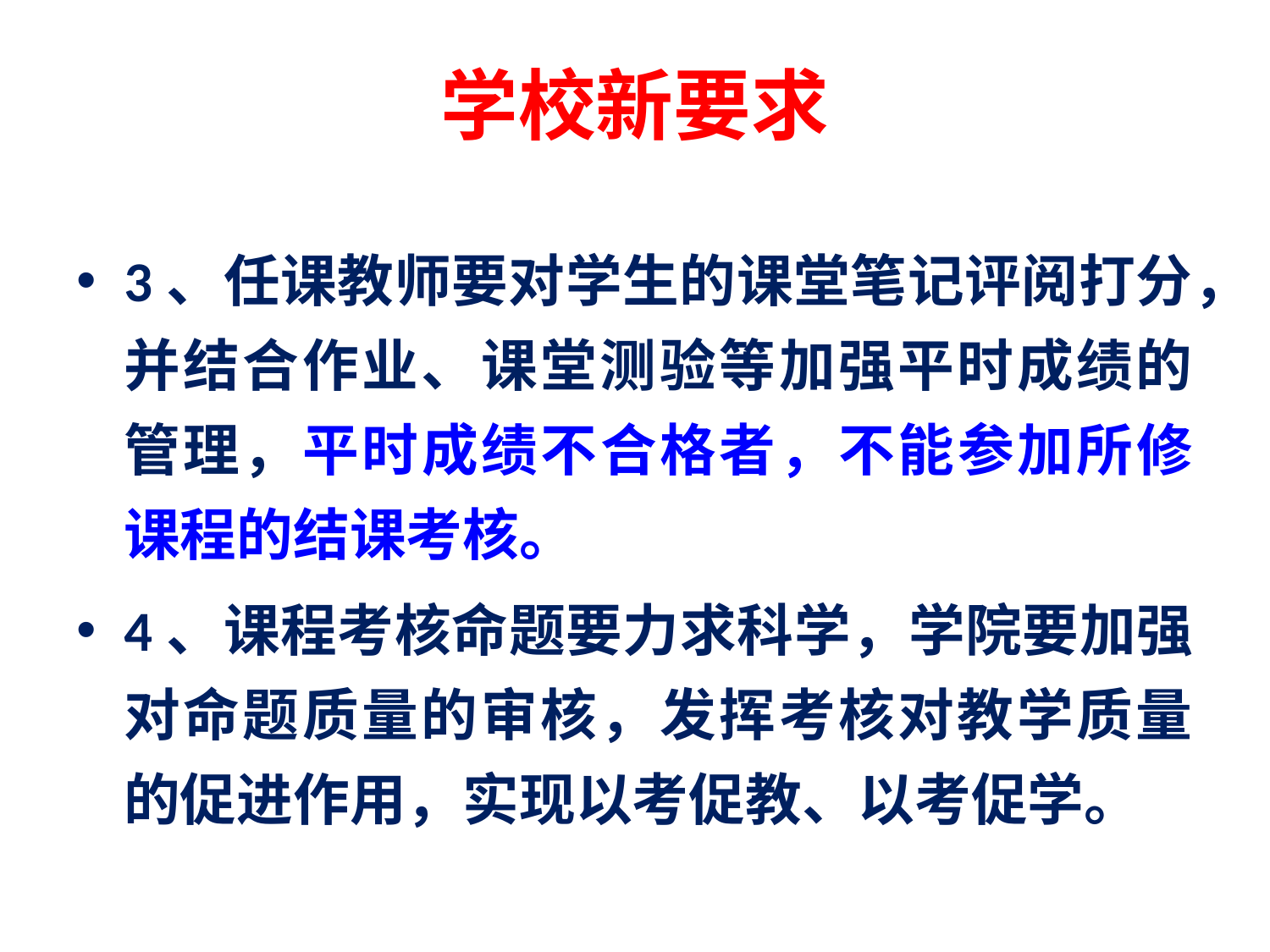

# 学校新要求
3、任课教师要对学生的课堂笔记评阅打分，并结合作业、课堂测验等加强平时成绩的管理，平时成绩不合格者，不能参加所修课程的结课考核。
4、课程考核命题要力求科学，学院要加强对命题质量的审核，发挥考核对教学质量 的促进作用，实现以考促教、以考促学。